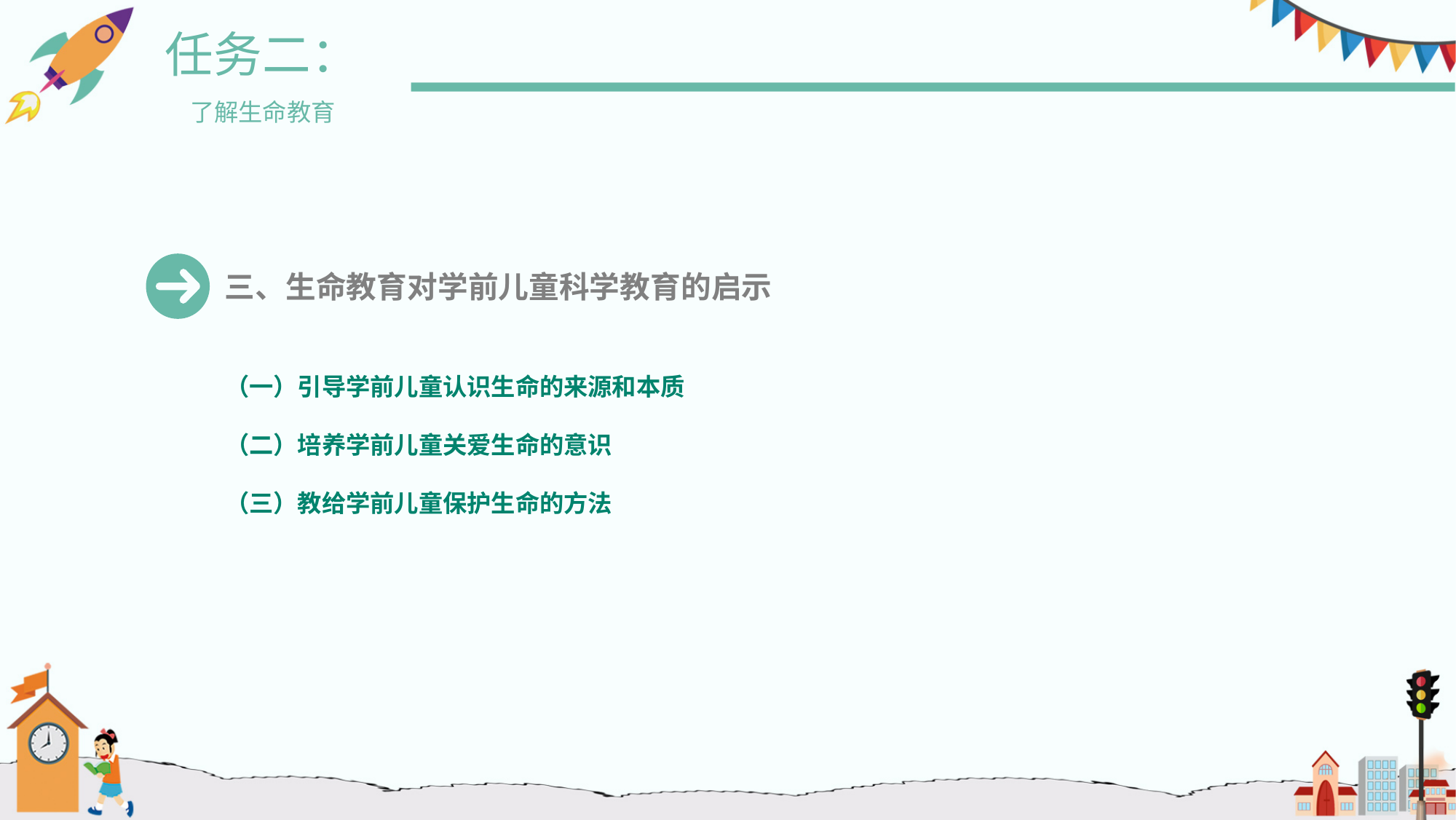

任务二：

了解生命教育

三、生命教育对学前儿童科学教育的启示
（一）引导学前儿童认识生命的来源和本质
（二）培养学前儿童关爱生命的意识
（三）教给学前儿童保护生命的方法